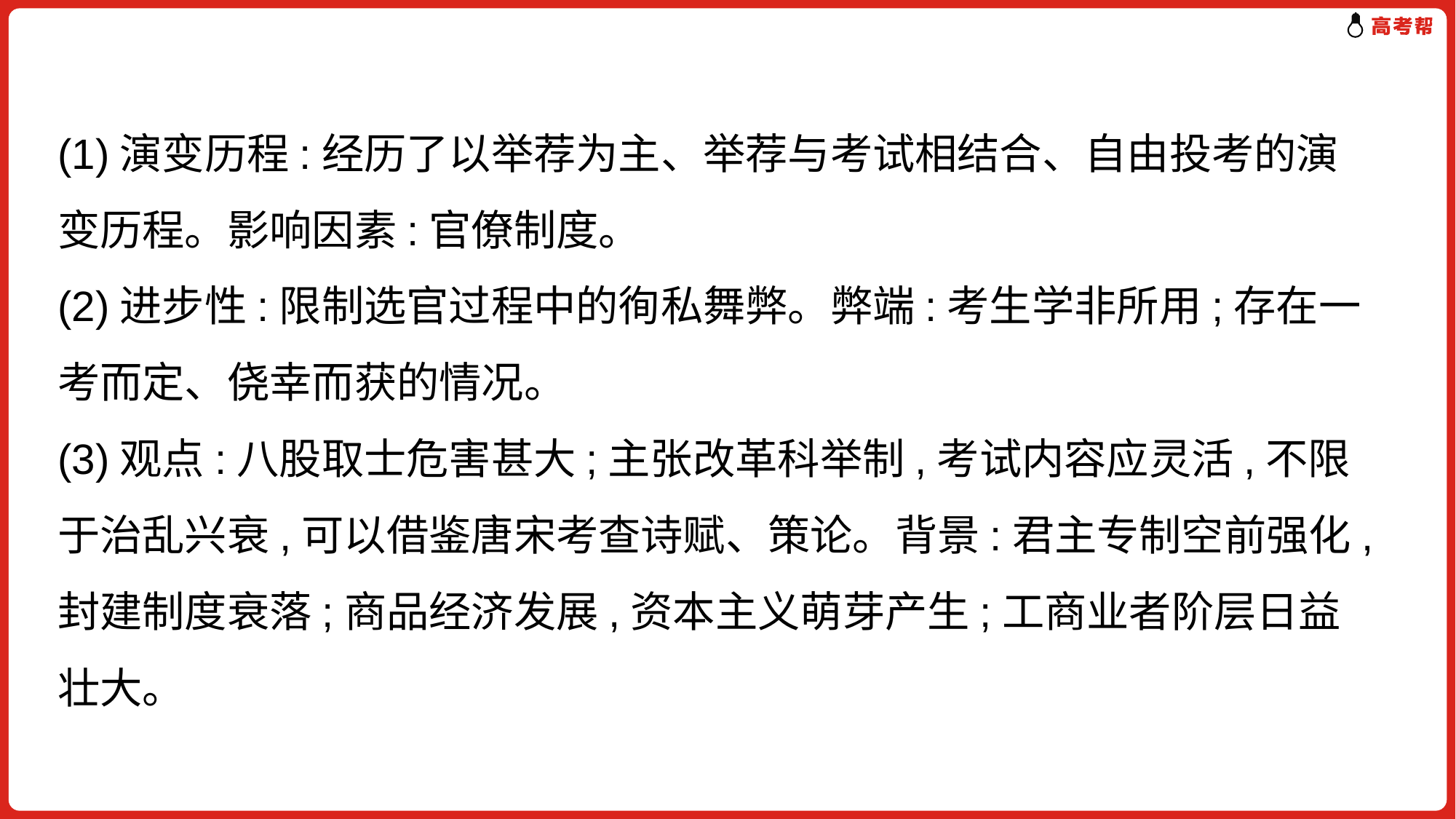

(1)演变历程:经历了以举荐为主、举荐与考试相结合、自由投考的演变历程。影响因素:官僚制度。
(2)进步性:限制选官过程中的徇私舞弊。弊端:考生学非所用;存在一考而定、侥幸而获的情况。
(3)观点:八股取士危害甚大;主张改革科举制,考试内容应灵活,不限于治乱兴衰,可以借鉴唐宋考查诗赋、策论。背景:君主专制空前强化,封建制度衰落;商品经济发展,资本主义萌芽产生;工商业者阶层日益壮大。